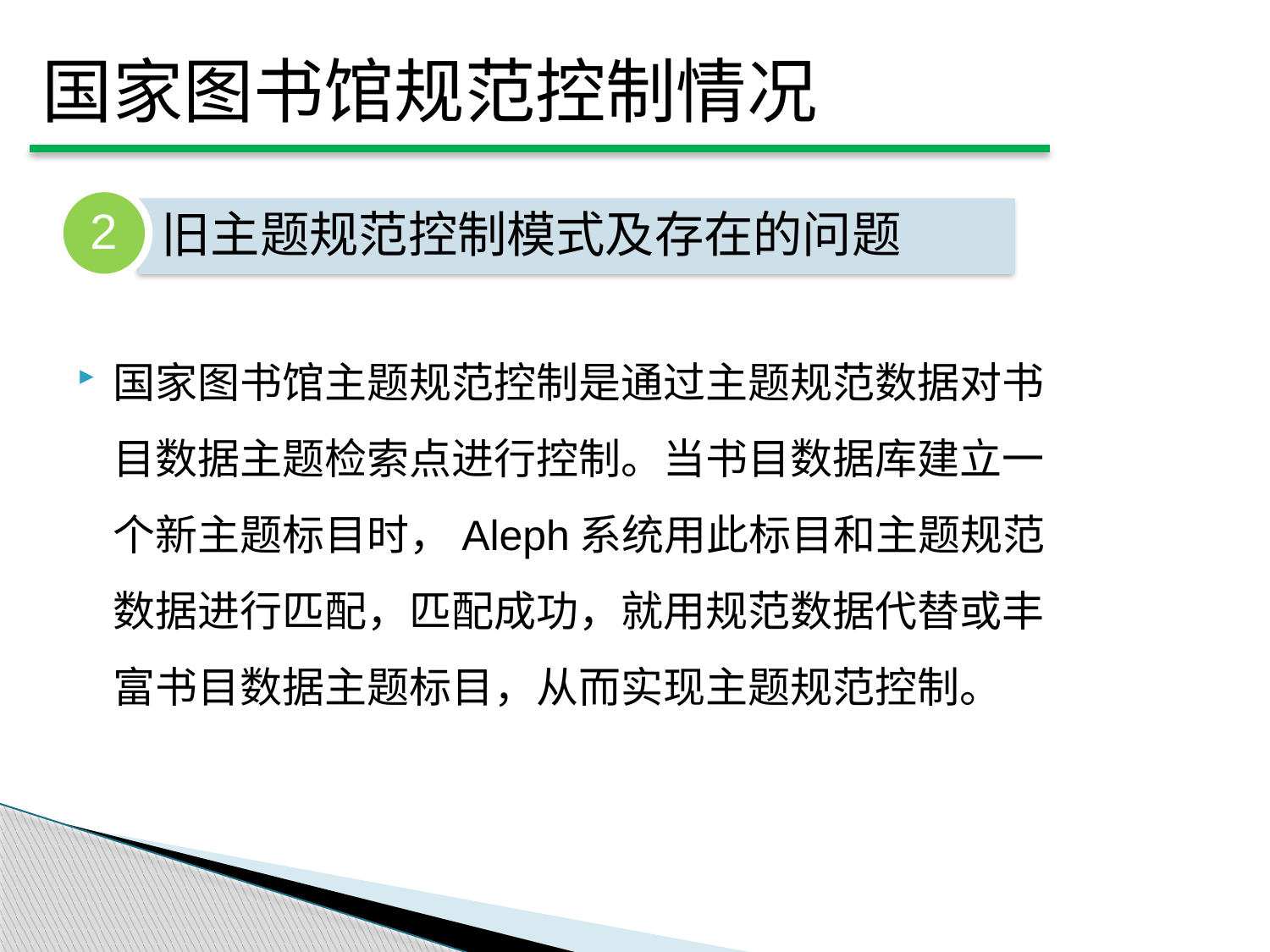

国家图书馆规范控制情况
2
旧主题规范控制模式及存在的问题
国家图书馆主题规范控制是通过主题规范数据对书目数据主题检索点进行控制。当书目数据库建立一个新主题标目时，Aleph系统用此标目和主题规范数据进行匹配，匹配成功，就用规范数据代替或丰富书目数据主题标目，从而实现主题规范控制。